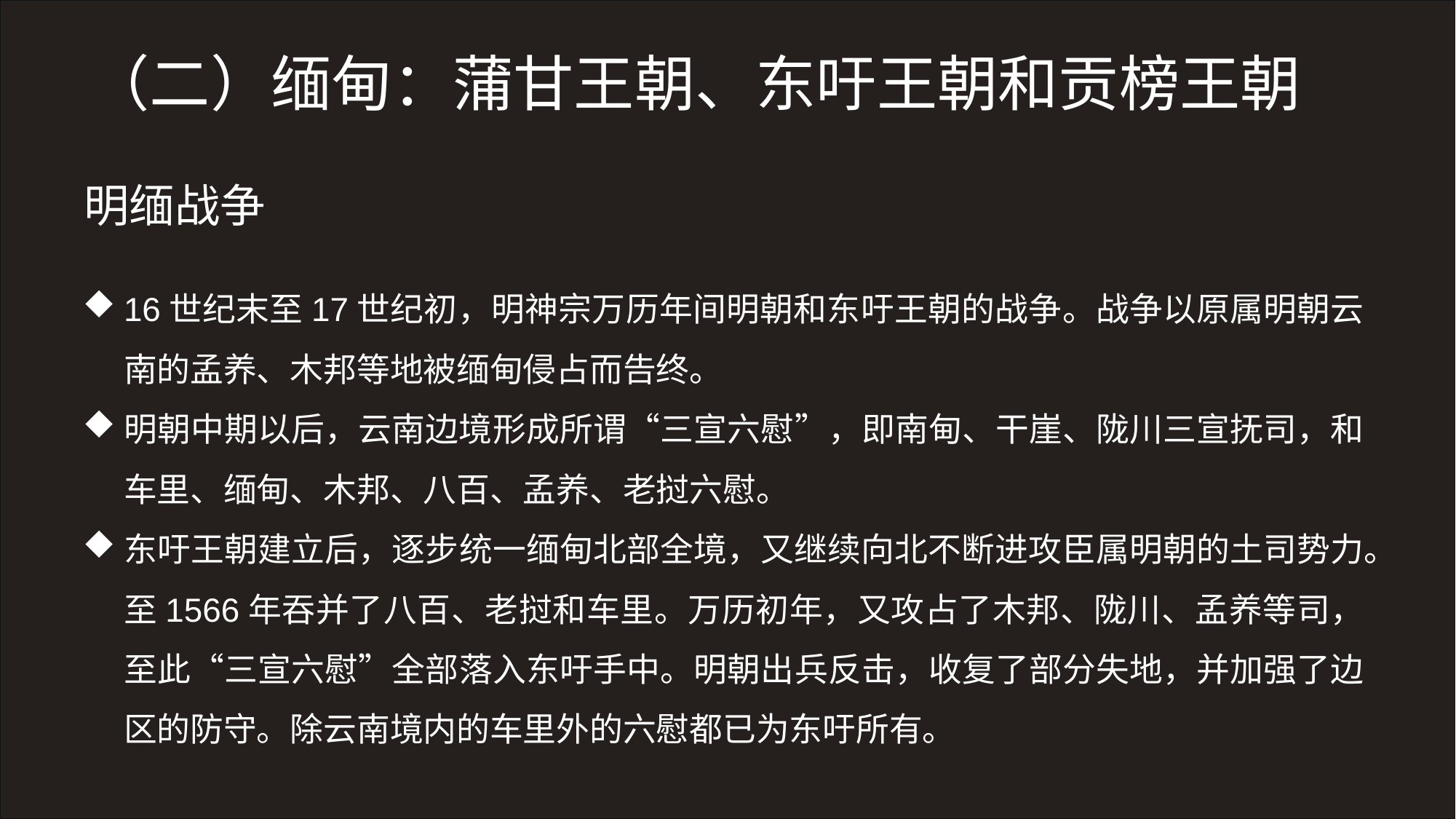

（二）缅甸：蒲甘王朝、东吁王朝和贡榜王朝
明缅战争
16世纪末至17世纪初，明神宗万历年间明朝和东吁王朝的战争。战争以原属明朝云南的孟养、木邦等地被缅甸侵占而告终。
明朝中期以后，云南边境形成所谓“三宣六慰”，即南甸、干崖、陇川三宣抚司，和车里、缅甸、木邦、八百、孟养、老挝六慰。
东吁王朝建立后，逐步统一缅甸北部全境，又继续向北不断进攻臣属明朝的土司势力。至1566年吞并了八百、老挝和车里。万历初年，又攻占了木邦、陇川、孟养等司，至此“三宣六慰”全部落入东吁手中。明朝出兵反击，收复了部分失地，并加强了边区的防守。除云南境内的车里外的六慰都已为东吁所有。